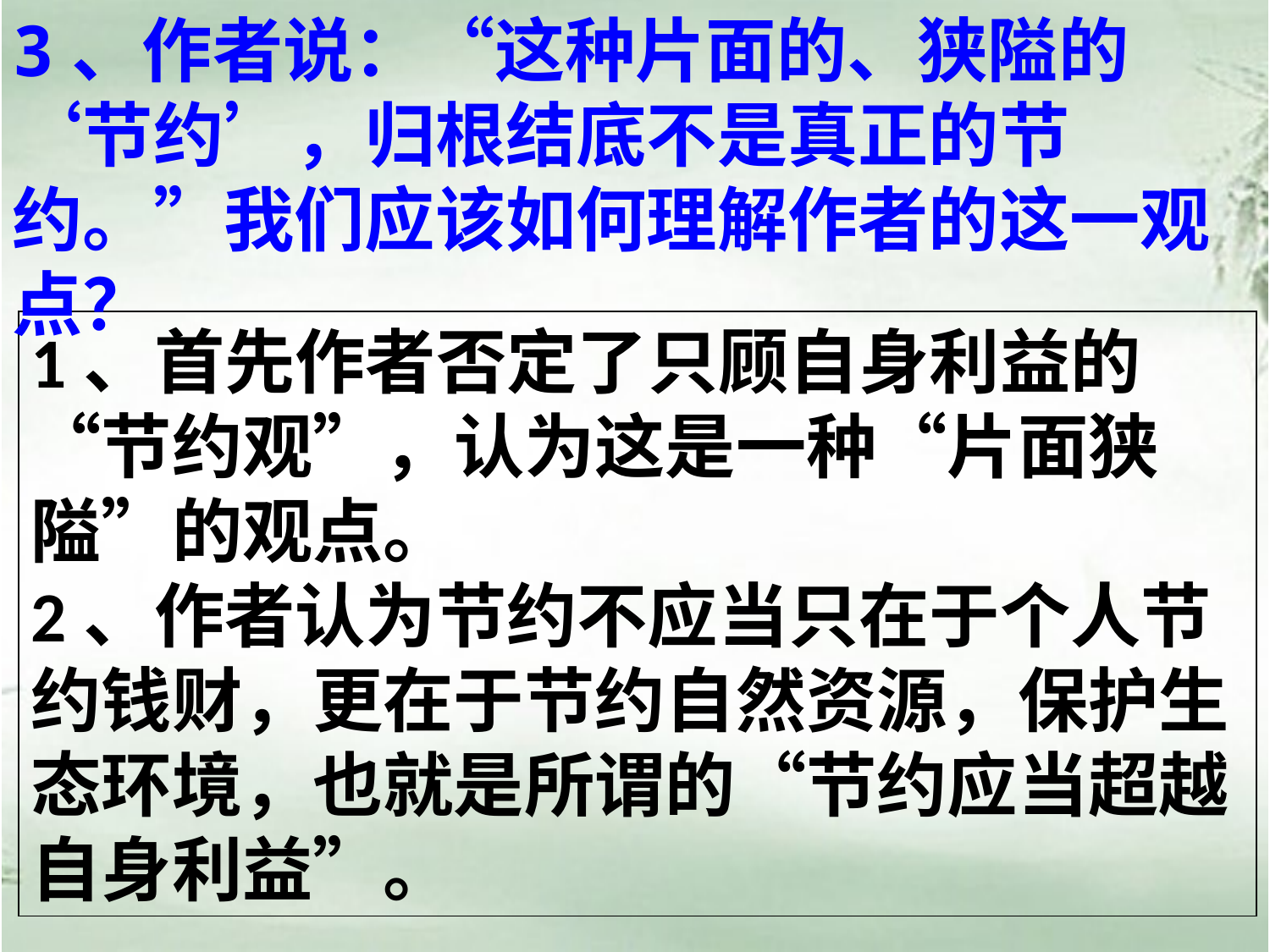

3、作者说：“这种片面的、狭隘的‘节约’，归根结底不是真正的节约。”我们应该如何理解作者的这一观点？

1、首先作者否定了只顾自身利益的“节约观”，认为这是一种“片面狭隘”的观点。
2、作者认为节约不应当只在于个人节约钱财，更在于节约自然资源，保护生态环境，也就是所谓的“节约应当超越自身利益”。